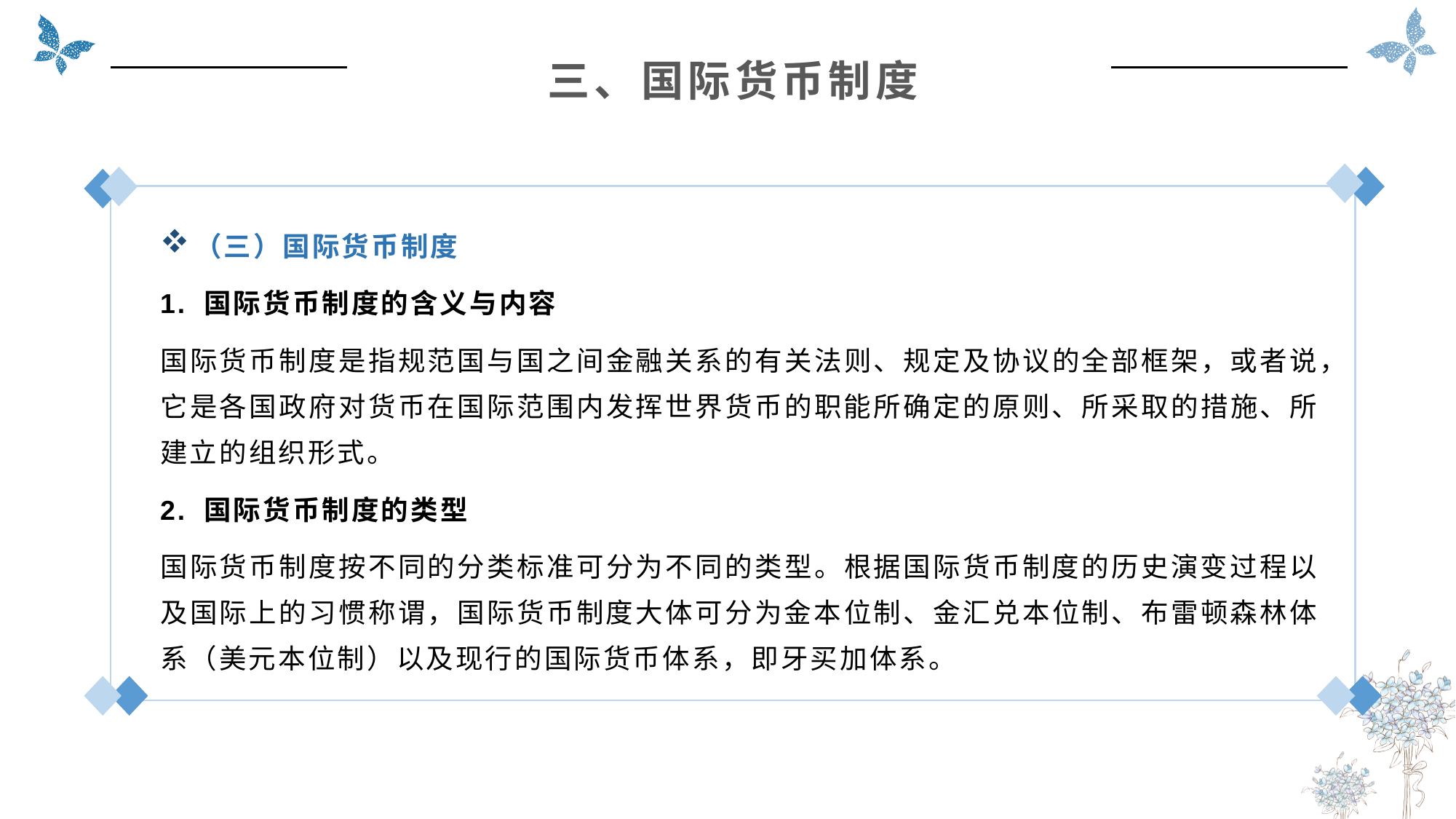

三、国际货币制度

（三）国际货币制度
1. 国际货币制度的含义与内容
国际货币制度是指规范国与国之间金融关系的有关法则、规定及协议的全部框架，或者说，它是各国政府对货币在国际范围内发挥世界货币的职能所确定的原则、所采取的措施、所建立的组织形式。
2. 国际货币制度的类型
国际货币制度按不同的分类标准可分为不同的类型。根据国际货币制度的历史演变过程以及国际上的习惯称谓，国际货币制度大体可分为金本位制、金汇兑本位制、布雷顿森林体系（美元本位制）以及现行的国际货币体系，即牙买加体系。